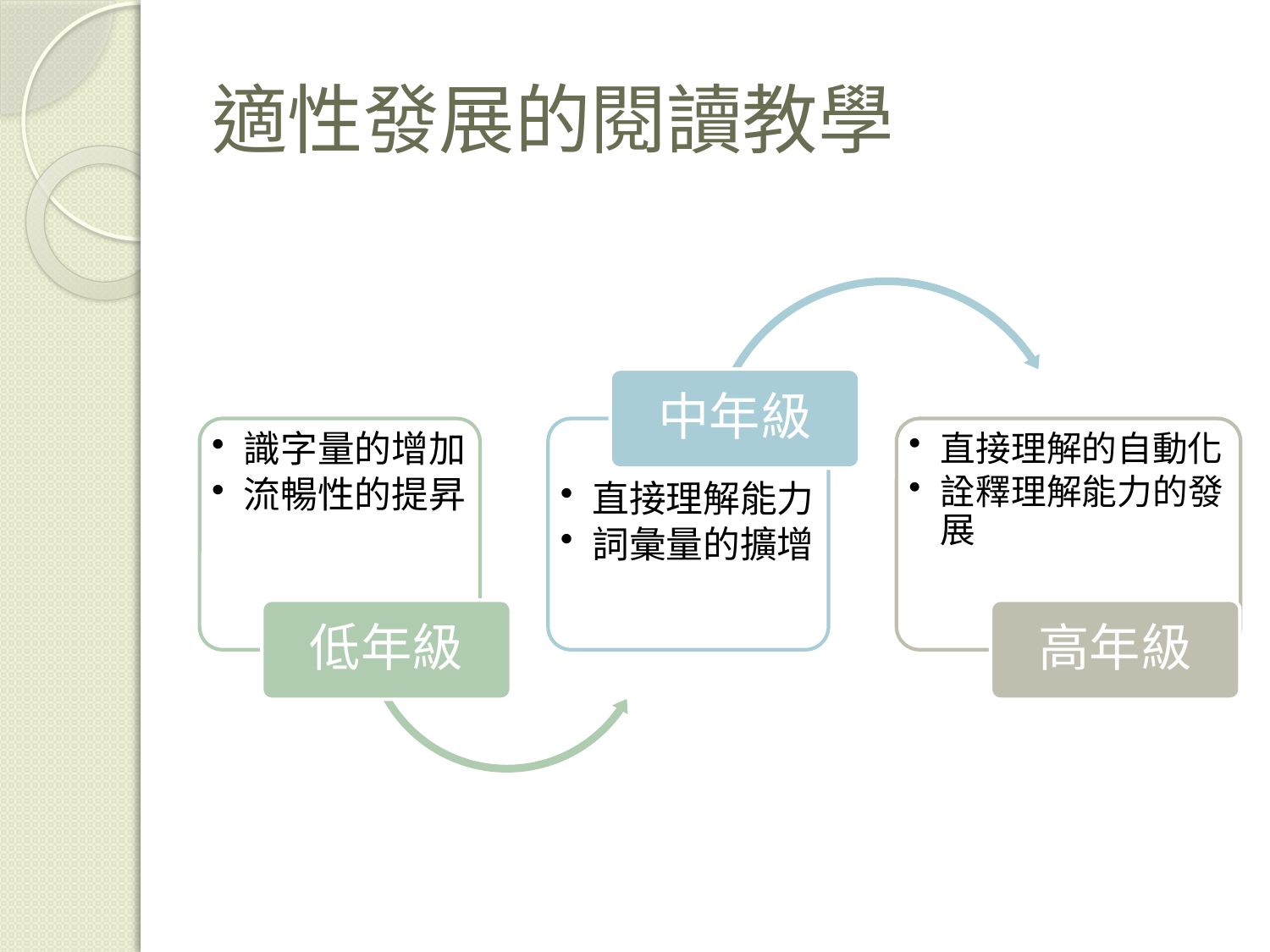

# 適性發展的閱讀教學
識字量的增加
流暢性的提昇
低年級
直接理解能力
詞彙量的擴增
中年級
直接理解的自動化
詮釋理解能力的發展
高年級